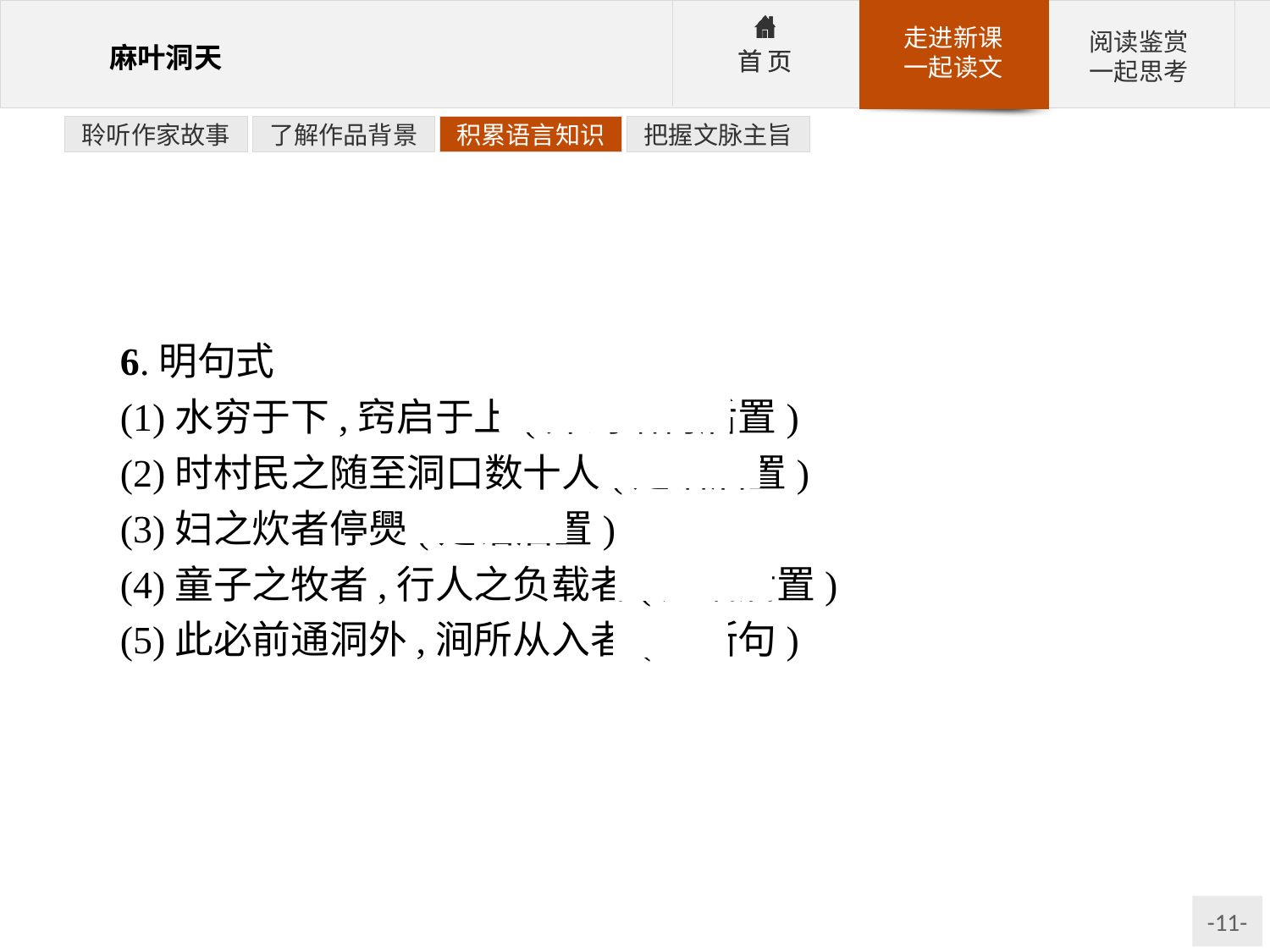

聆听作家故事
了解作品背景
积累语言知识
把握文脉主旨
6.明句式
(1)水穷于下,窍启于上(介词结构后置)
(2)时村民之随至洞口数十人(定语后置)
(3)妇之炊者停爂(定语后置)
(4)童子之牧者,行人之负载者(定语后置)
(5)此必前通洞外,涧所从入者(判断句)